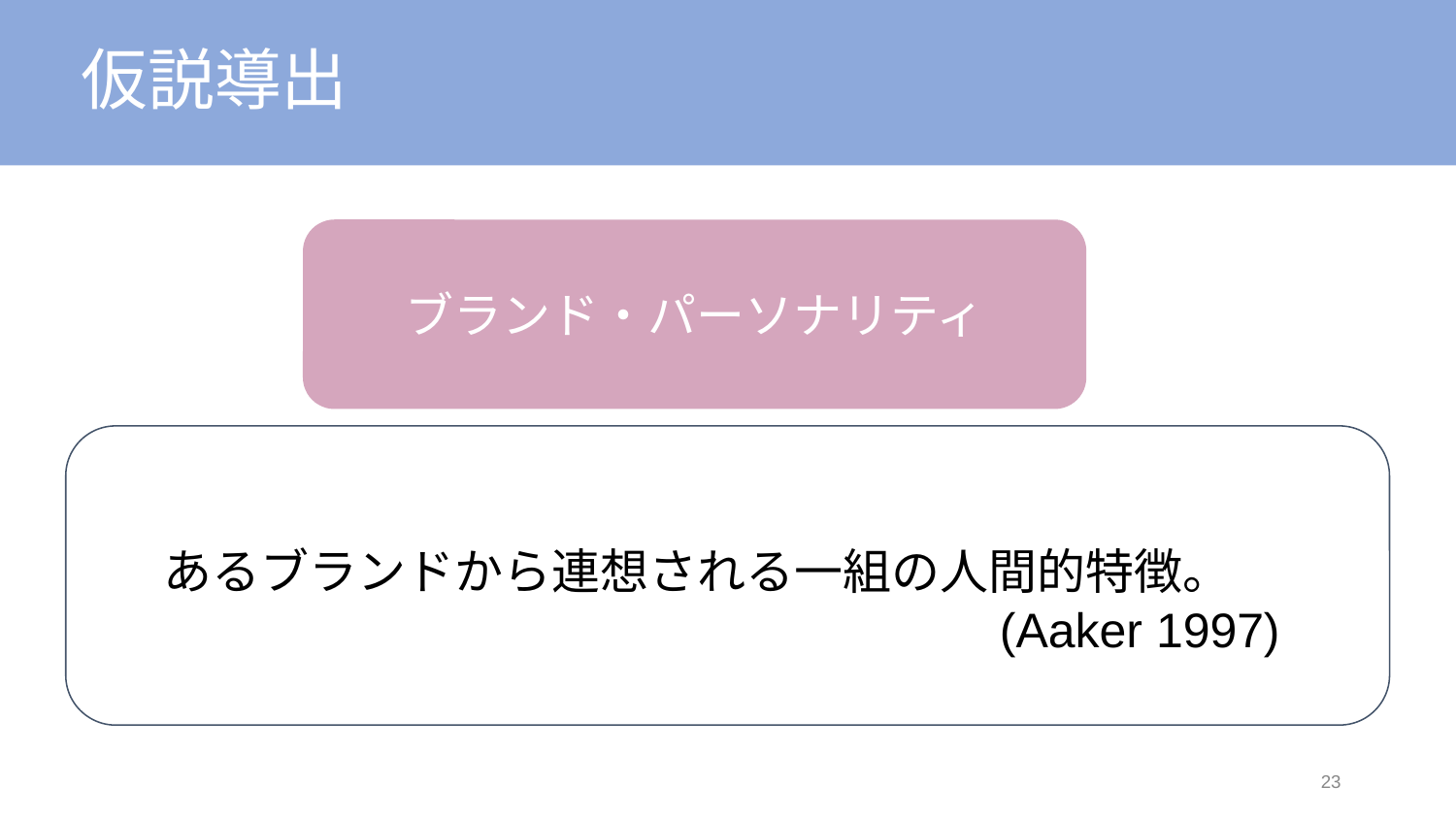

# 仮説導出
ブランド・パーソナリティ

　あるブランドから連想される一組の人間的特徴。
　　　　　　　　　　　　　　　　　　(Aaker 1997)

23